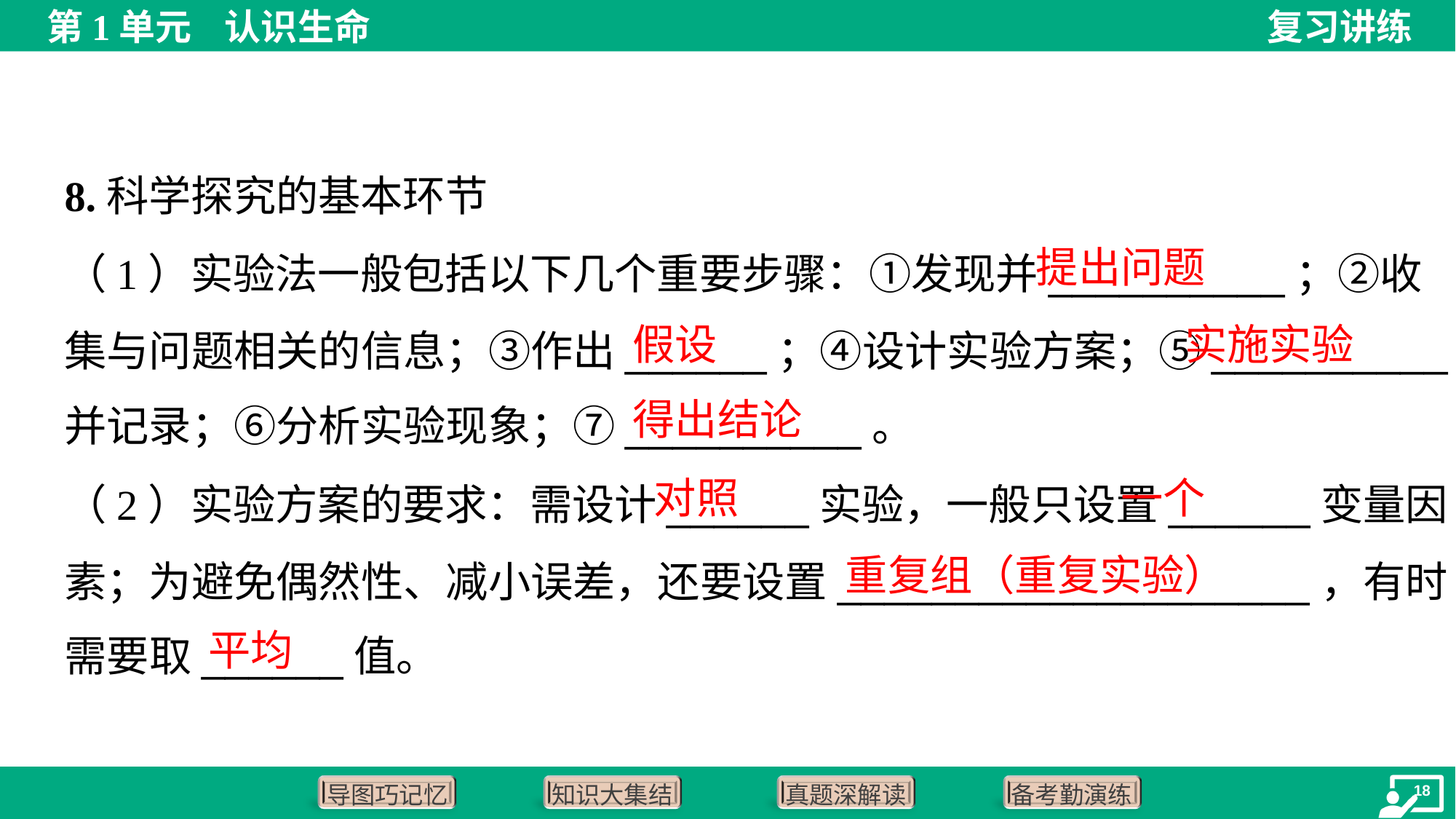

8.科学探究的基本环节
提出问题
（1）实验法一般包括以下几个重要步骤：①发现并__________；②收
集与问题相关的信息；③作出______；④设计实验方案；⑤__________
并记录；⑥分析实验现象；⑦__________。
假设
实施实验
得出结论
对照
一个
（2）实验方案的要求：需设计______实验，一般只设置______变量因
素；为避免偶然性、减小误差，还要设置____________________，有时
需要取______值。
重复组（重复实验）
平均